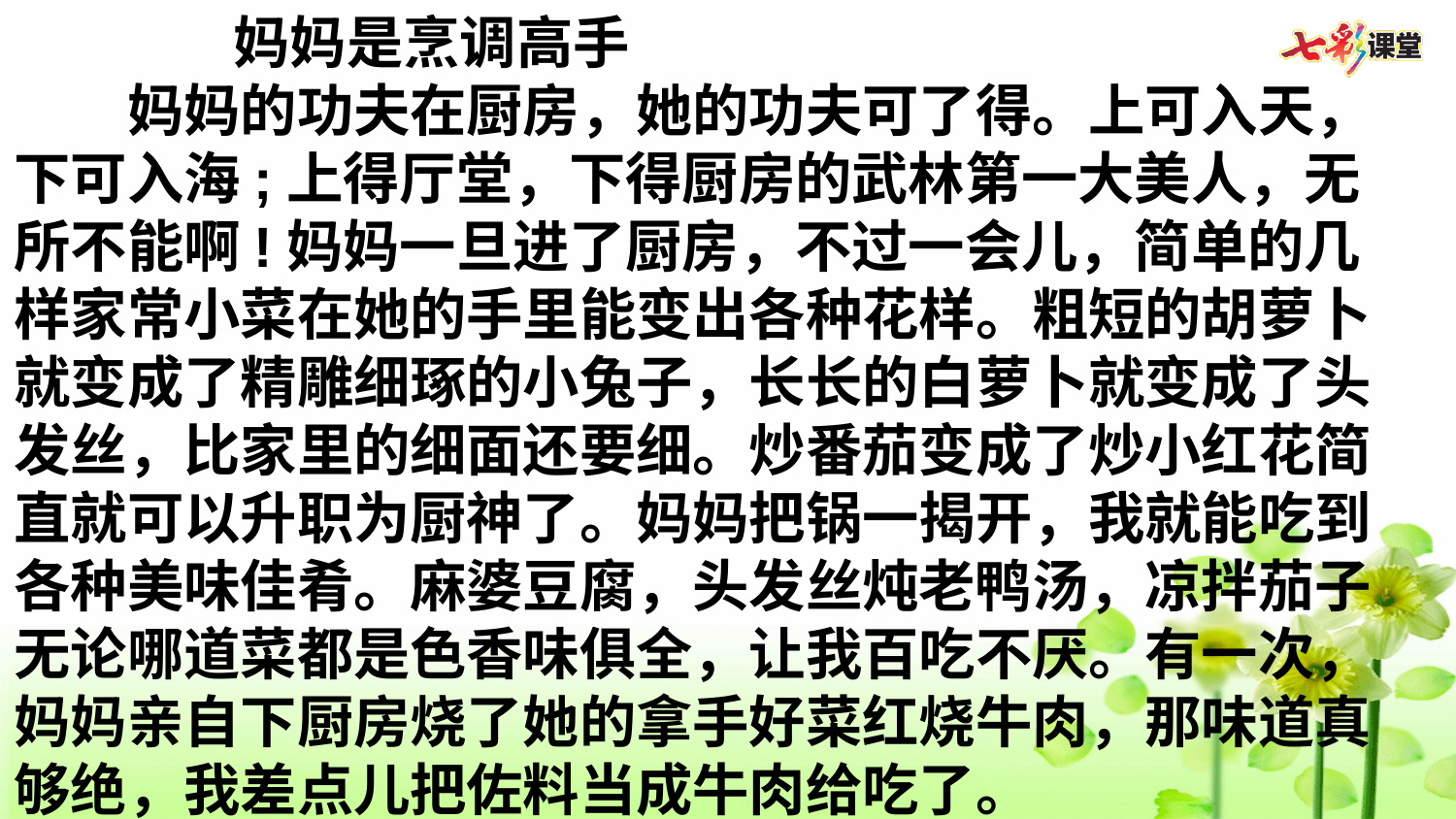

妈妈是烹调高手
　　妈妈的功夫在厨房，她的功夫可了得。上可入天，下可入海;上得厅堂，下得厨房的武林第一大美人，无所不能啊!妈妈一旦进了厨房，不过一会儿，简单的几样家常小菜在她的手里能变出各种花样。粗短的胡萝卜就变成了精雕细琢的小兔子，长长的白萝卜就变成了头发丝，比家里的细面还要细。炒番茄变成了炒小红花简直就可以升职为厨神了。妈妈把锅一揭开，我就能吃到各种美味佳肴。麻婆豆腐，头发丝炖老鸭汤，凉拌茄子无论哪道菜都是色香味俱全，让我百吃不厌。有一次，妈妈亲自下厨房烧了她的拿手好菜红烧牛肉，那味道真够绝，我差点儿把佐料当成牛肉给吃了。